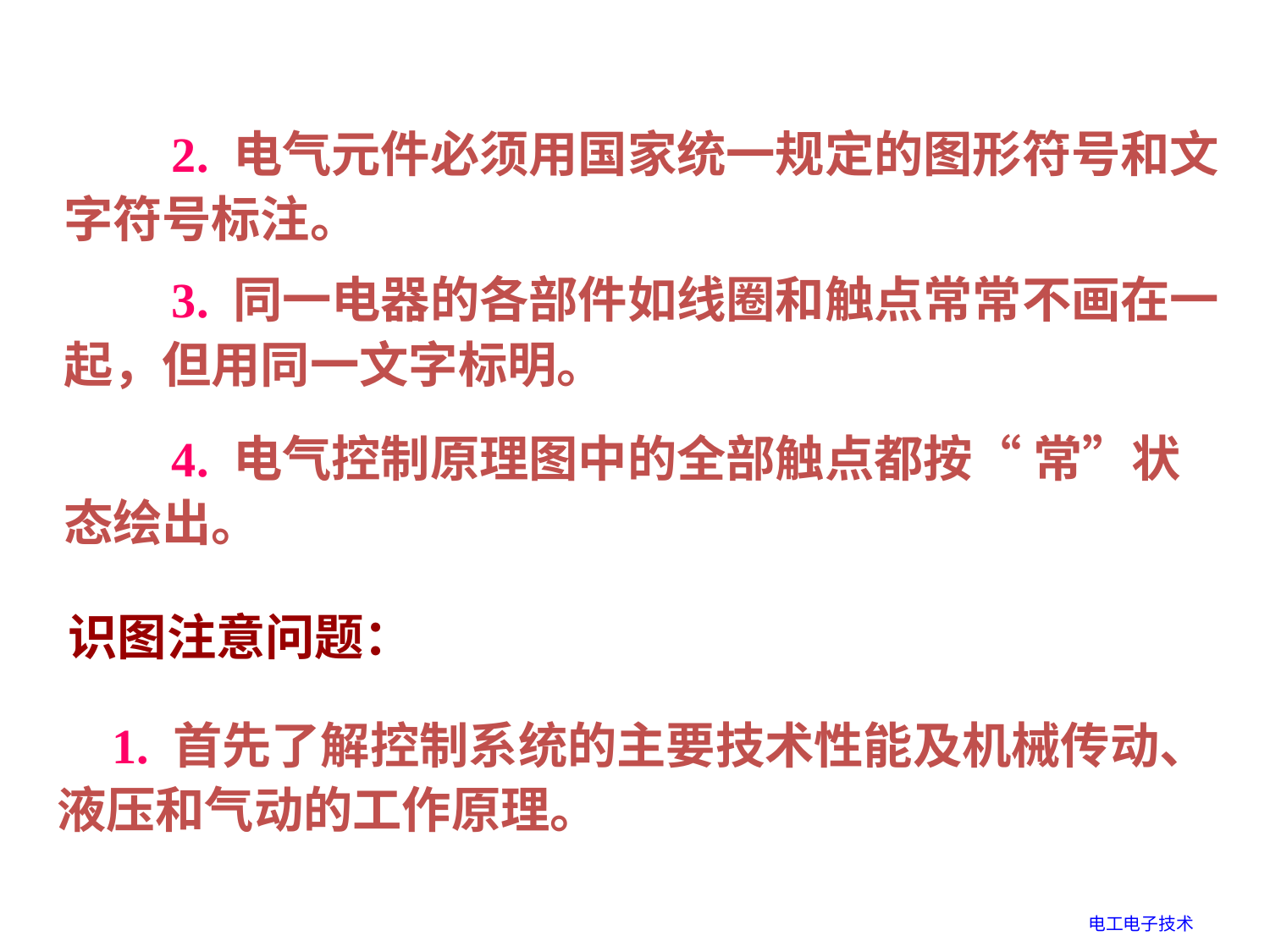

2. 电气元件必须用国家统一规定的图形符号和文字符号标注。
              3. 同一电器的各部件如线圈和触点常常不画在一起，但用同一文字标明。
              4. 电气控制原理图中的全部触点都按“ 常”状态绘出。
识图注意问题：
    1. 首先了解控制系统的主要技术性能及机械传动、液压和气动的工作原理。
电工电子技术